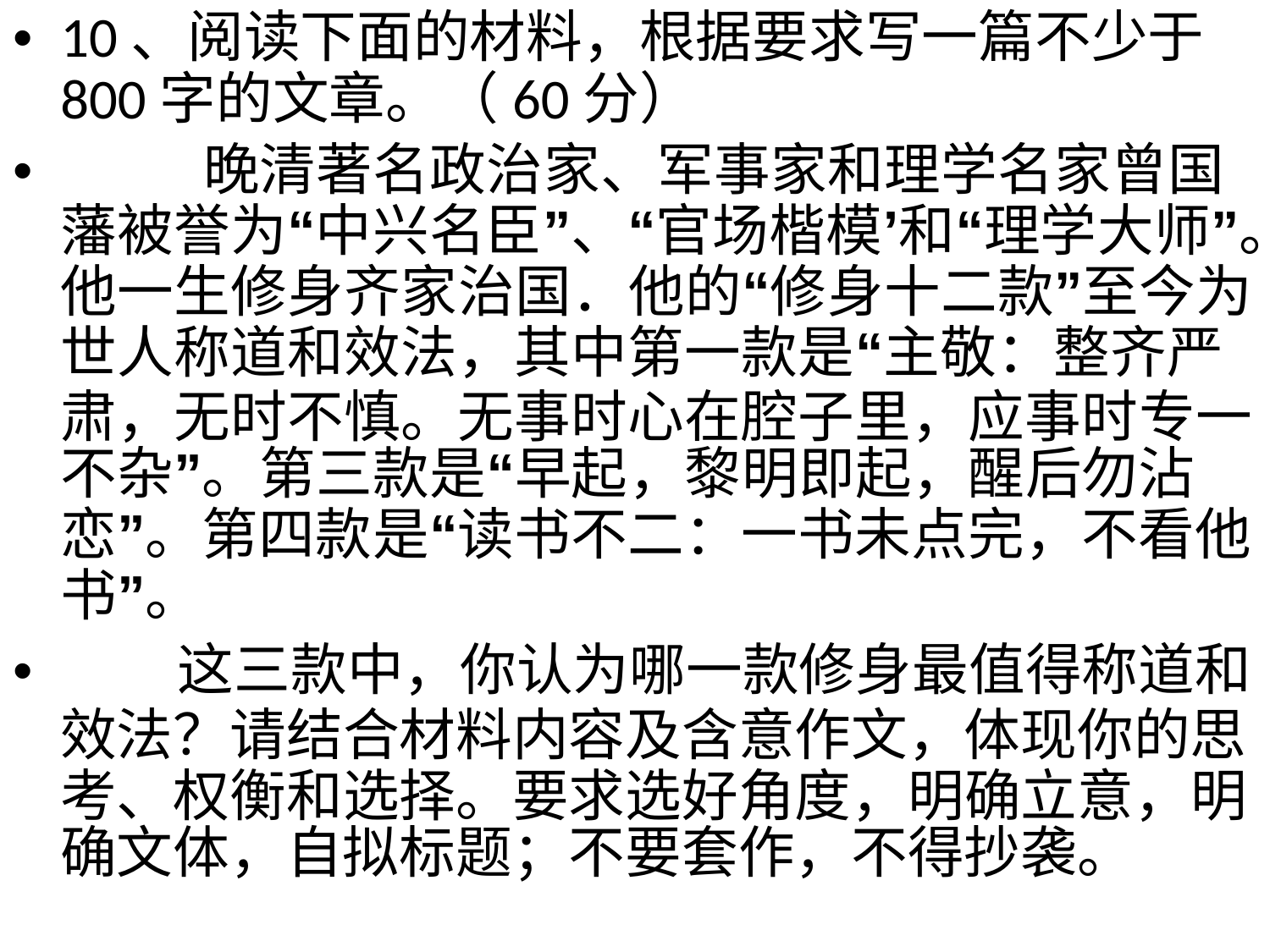

• 10、阅读下面的材料，根据要求写一篇不少于
800字的文章。（60分）
• 晚清著名政治家、军事家和理学名家曾国
藩被誉为“中兴名臣”、“官场楷模’和“理学大师”。
他一生修身齐家治国．他的“修身十二款”至今为
世人称道和效法，其中第一款是“主敬：整齐严
肃，无时不慎。无事时心在腔子里，应事时专一
不杂”。第三款是“早起，黎明即起，醒后勿沾
恋”。第四款是“读书不二：一书未点完，不看他
书”。
• 这三款中，你认为哪一款修身最值得称道和
效法？请结合材料内容及含意作文，体现你的思
考、权衡和选择。要求选好角度，明确立意，明
确文体，自拟标题；不要套作，不得抄袭。